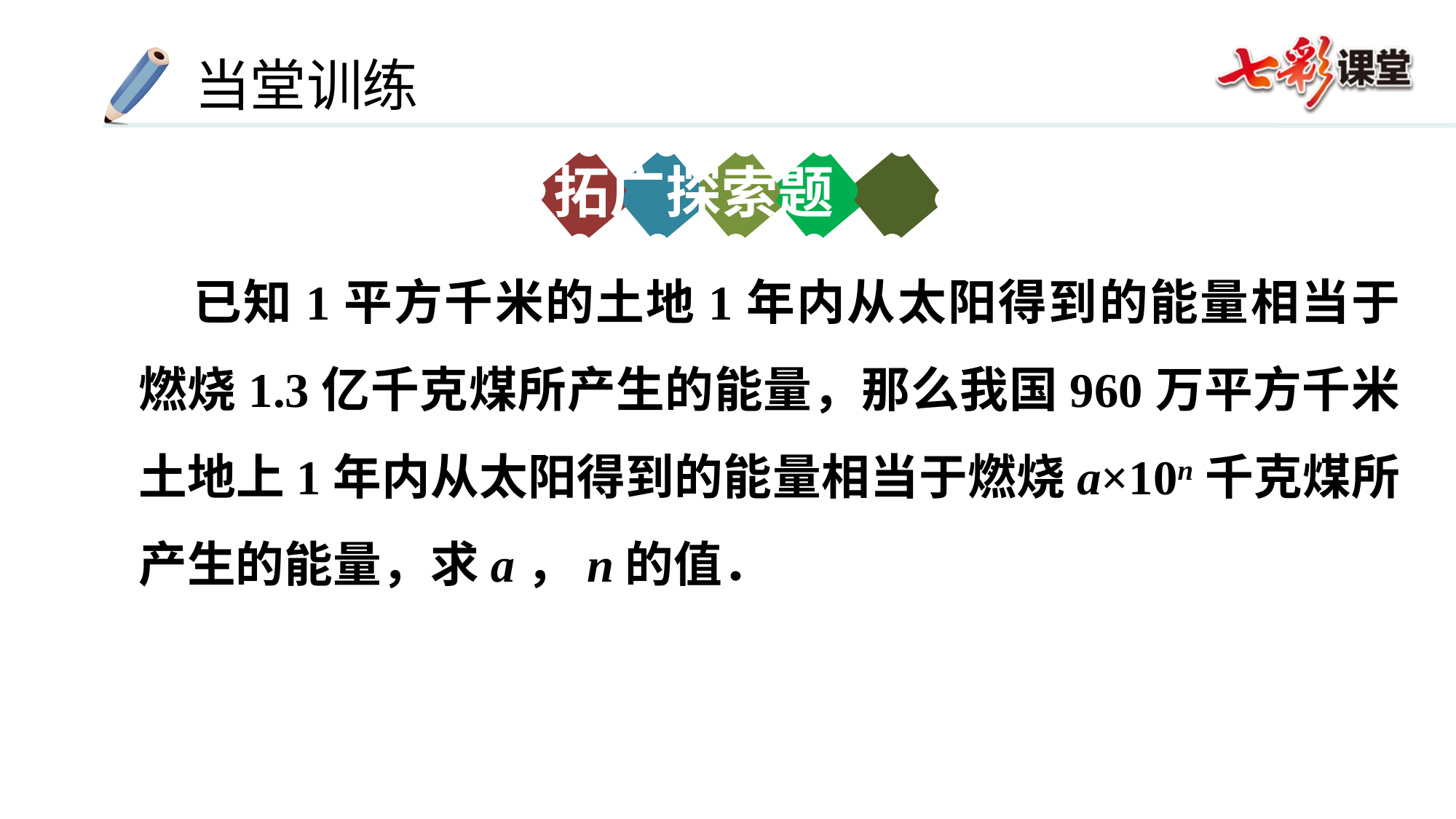

拓广探索题

已知1平方千米的土地1年内从太阳得到的能量相当于燃烧1.3亿千克煤所产生的能量，那么我国960万平方千米土地上1年内从太阳得到的能量相当于燃烧a×10n千克煤所产生的能量，求a，n的值．